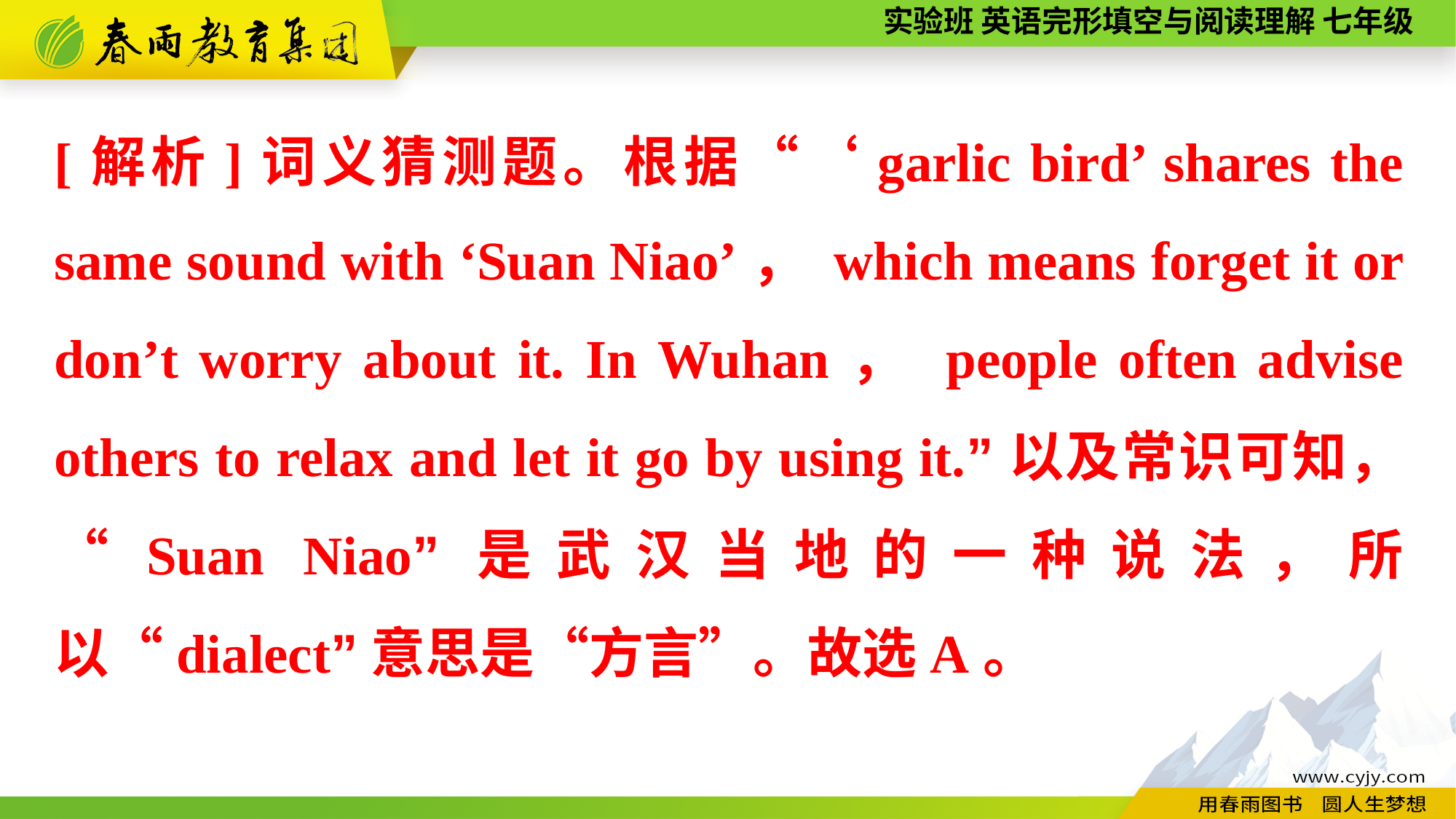

[解析]词义猜测题。根据“‘garlic bird’ shares the same sound with ‘Suan Niao’， which means forget it or don’t worry about it. In Wuhan， people often advise others to relax and let it go by using it.”以及常识可知，“Suan Niao”是武汉当地的一种说法，所以“dialect”意思是“方言”。故选A。